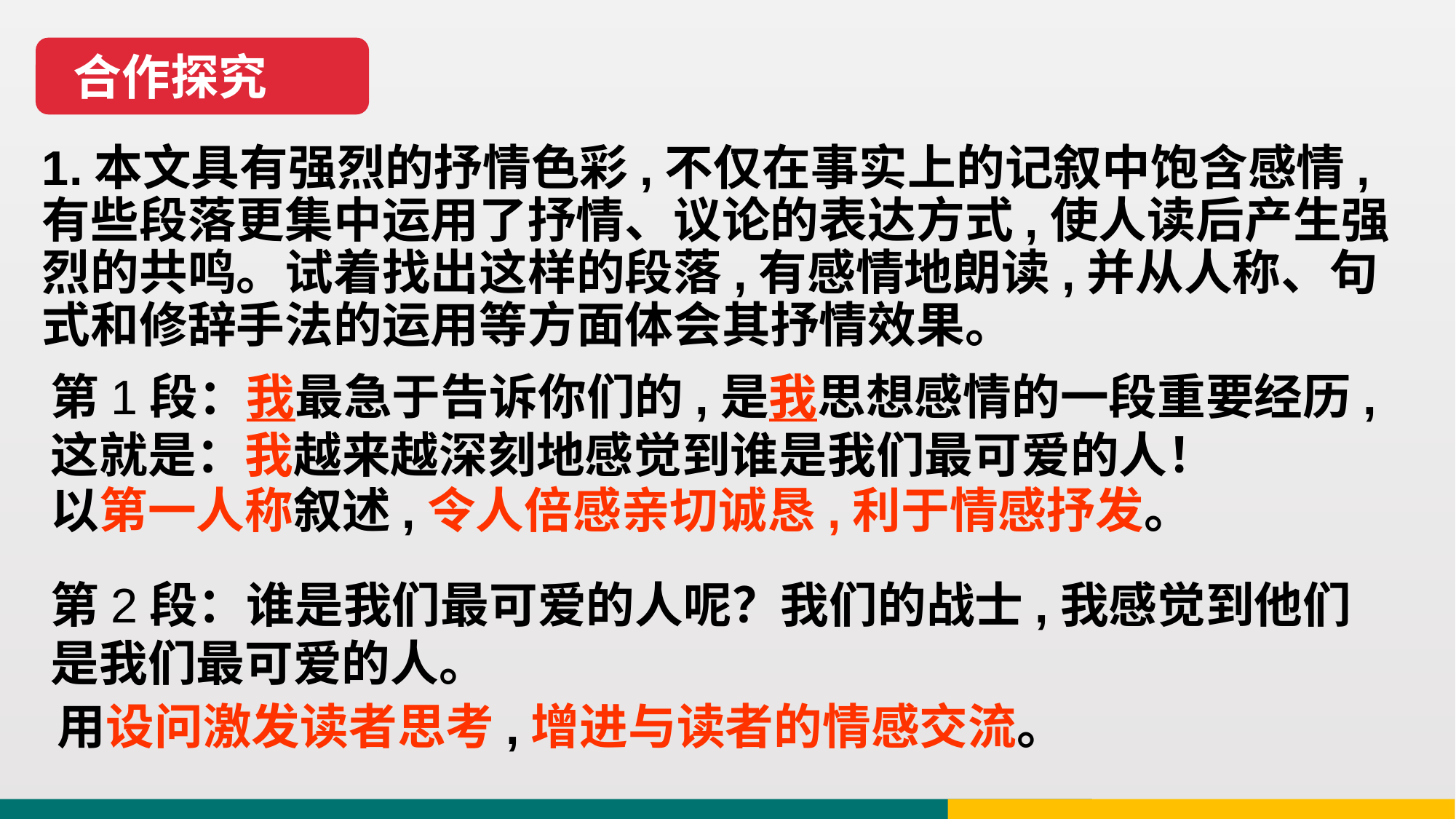

合作探究
1.本文具有强烈的抒情色彩,不仅在事实上的记叙中饱含感情,有些段落更集中运用了抒情、议论的表达方式,使人读后产生强烈的共鸣。试着找出这样的段落,有感情地朗读,并从人称、句式和修辞手法的运用等方面体会其抒情效果。
第1段：我最急于告诉你们的,是我思想感情的一段重要经历,这就是：我越来越深刻地感觉到谁是我们最可爱的人！
以第一人称叙述,令人倍感亲切诚恳,利于情感抒发。
第2段：谁是我们最可爱的人呢？我们的战士,我感觉到他们是我们最可爱的人。
用设问激发读者思考,增进与读者的情感交流。